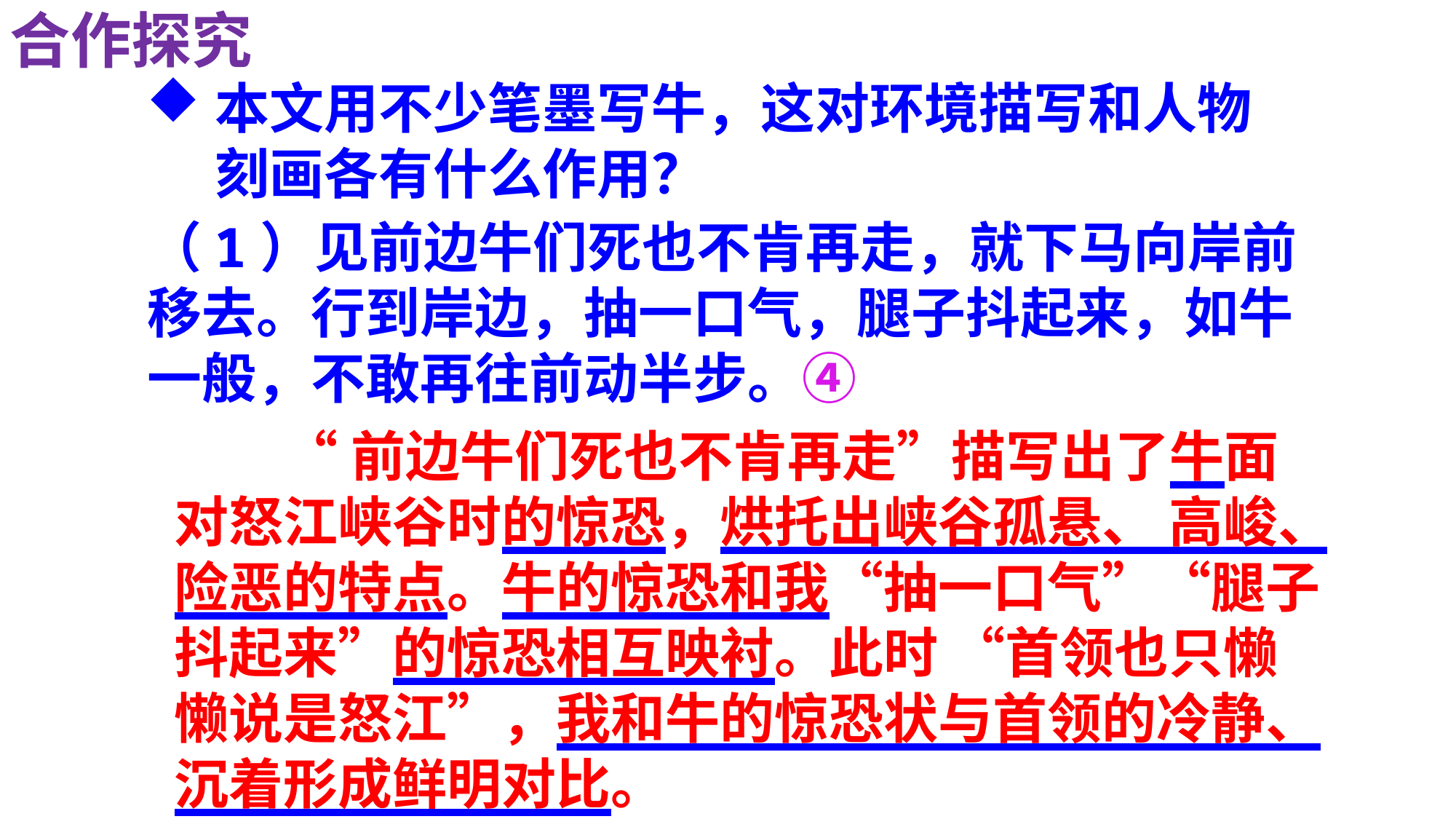

合作探究
本文用不少笔墨写牛，这对环境描写和人物刻画各有什么作用？
（1）见前边牛们死也不肯再走，就下马向岸前移去。行到岸边，抽一口气，腿子抖起来，如牛一般，不敢再往前动半步。④
	“前边牛们死也不肯再走”描写出了牛面对怒江峡谷时的惊恐，烘托出峡谷孤悬、 高峻、险恶的特点。牛的惊恐和我“抽一口气”“腿子抖起来”的惊恐相互映衬。此时 “首领也只懒懒说是怒江”，我和牛的惊恐状与首领的冷静、沉着形成鲜明对比。